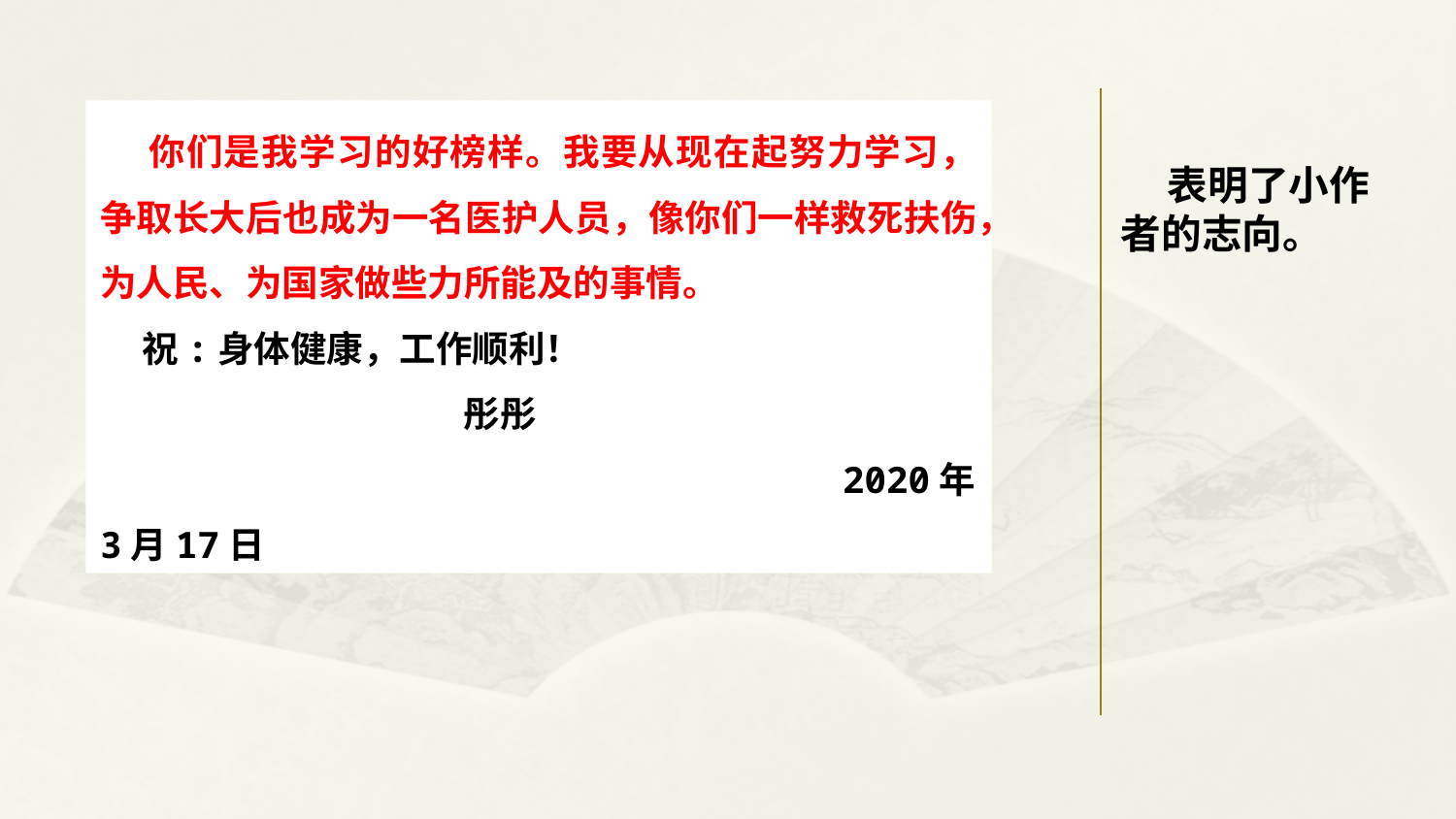

你们是我学习的好榜样。我要从现在起努力学习，争取长大后也成为一名医护人员，像你们一样救死扶伤，为人民、为国家做些力所能及的事情。
    祝:身体健康，工作顺利！
                                           彤彤
                                  2020年3月17日

    表明了小作者的志向。